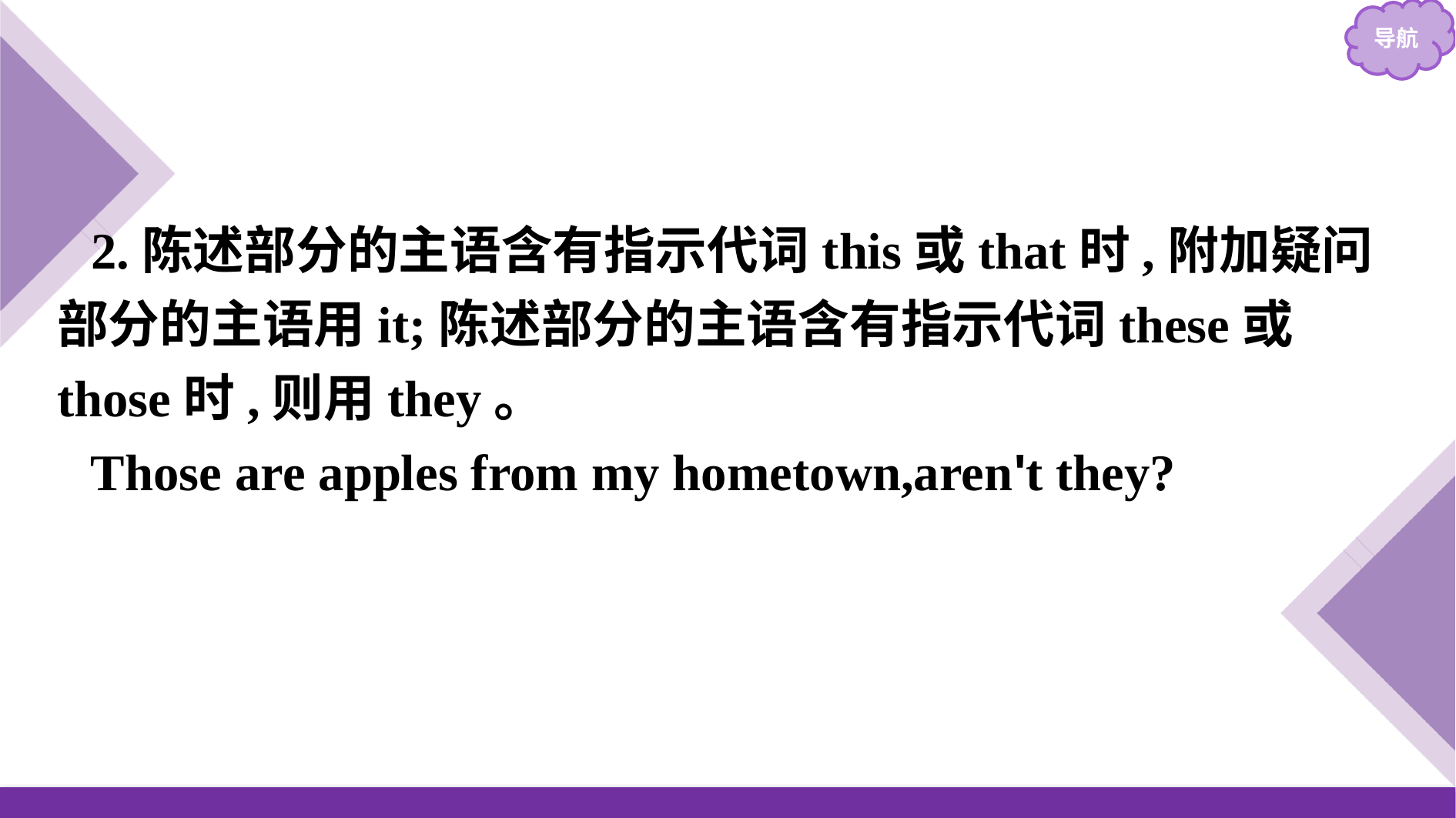

2.陈述部分的主语含有指示代词this或that时,附加疑问部分的主语用it;陈述部分的主语含有指示代词these或those时,则用they。
Those are apples from my hometown,aren't they?